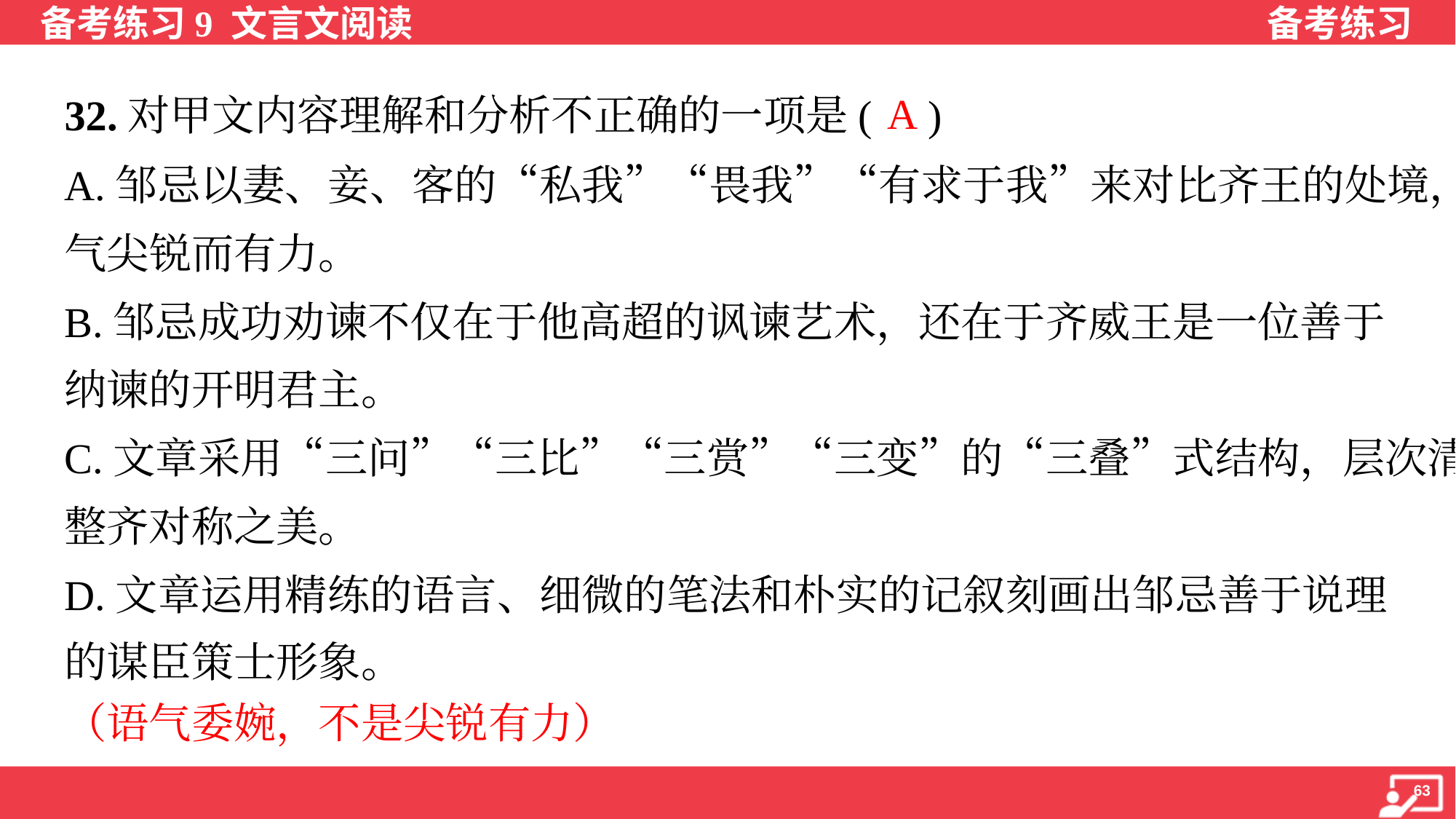

A
32.对甲文内容理解和分析不正确的一项是(     )
A.邹忌以妻、妾、客的“私我”“畏我”“有求于我”来对比齐王的处境，语
气尖锐而有力。
B.邹忌成功劝谏不仅在于他高超的讽谏艺术，还在于齐威王是一位善于
纳谏的开明君主。
C.文章采用“三问”“三比”“三赏”“三变”的“三叠”式结构，层次清晰，有
整齐对称之美。
D.文章运用精练的语言、细微的笔法和朴实的记叙刻画出邹忌善于说理
的谋臣策士形象。
（语气委婉，不是尖锐有力）